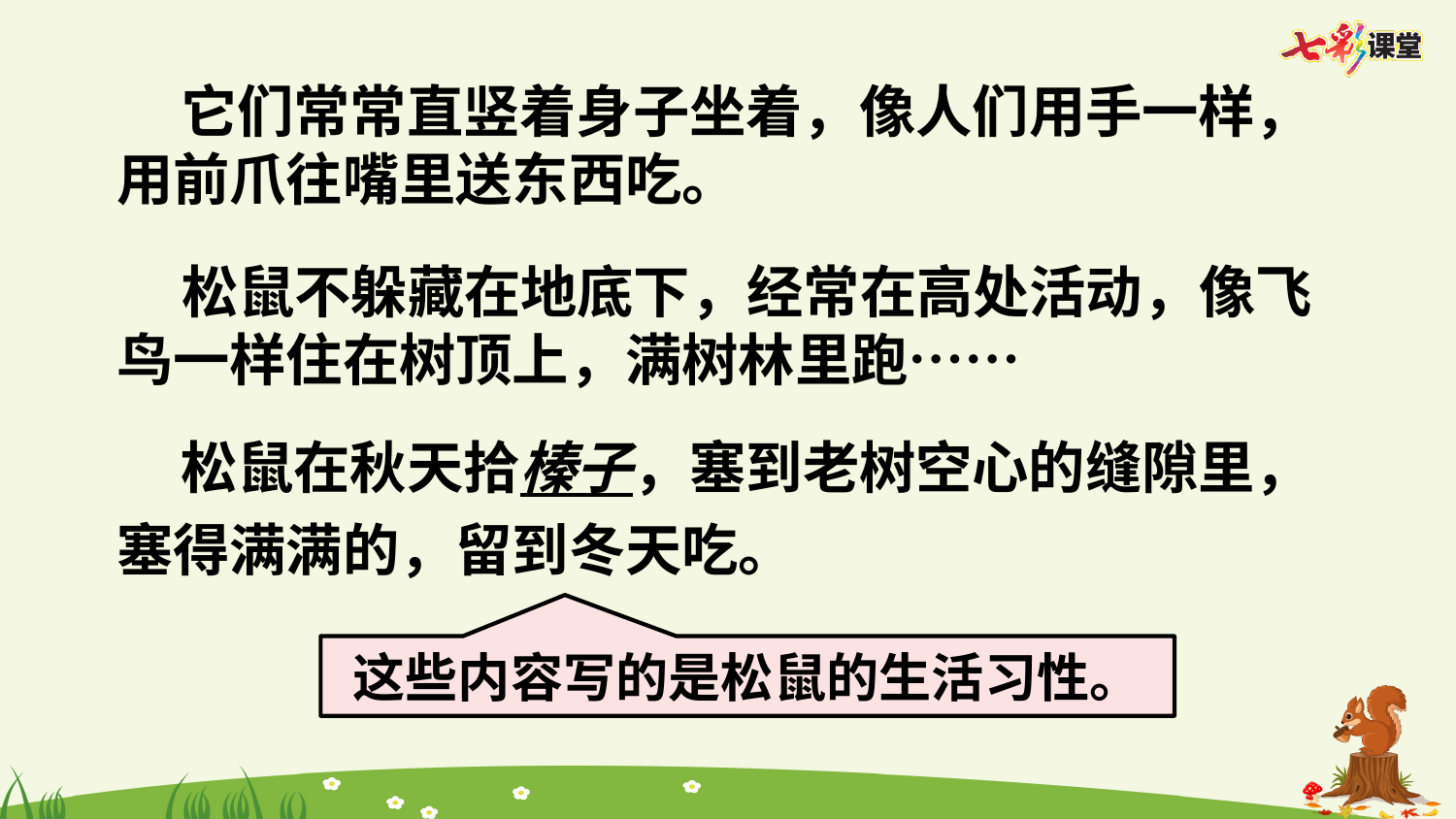

它们常常直竖着身子坐着，像人们用手一样，用前爪往嘴里送东西吃。
    松鼠不躲藏在地底下，经常在高处活动，像飞鸟一样住在树顶上，满树林里跑……
    松鼠在秋天拾榛子，塞到老树空心的缝隙里，塞得满满的，留到冬天吃。
这些内容写的是松鼠的生活习性。